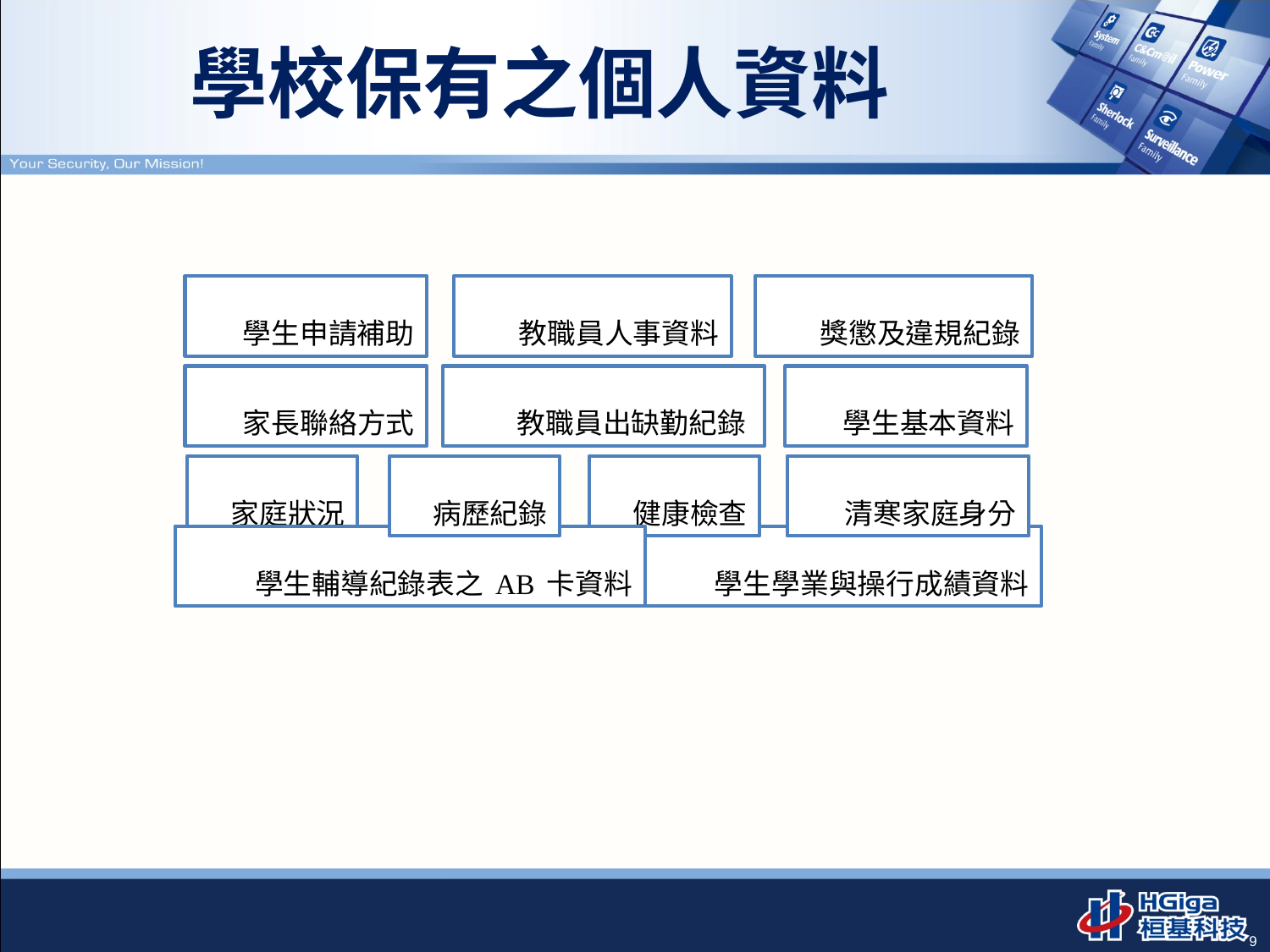

# 學校保有之個人資料
學生申請補助
教職員人事資料
獎懲及違規紀錄
家長聯絡方式
教職員出缺勤紀錄
學生基本資料
家庭狀況
病歷紀錄
健康檢查
清寒家庭身分
學生輔導紀錄表之AB卡資料
學生學業與操行成績資料
9